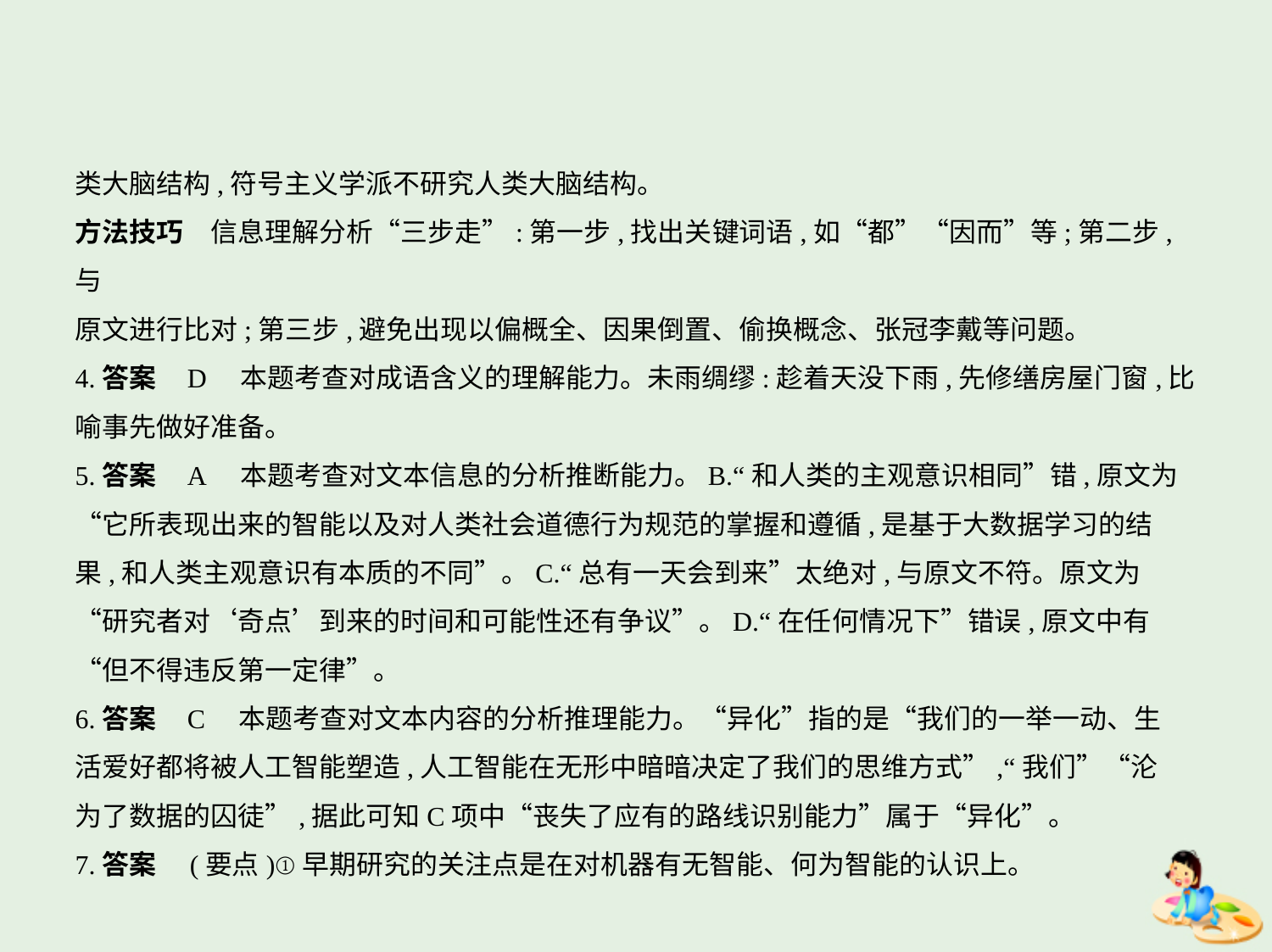

类大脑结构,符号主义学派不研究人类大脑结构。
方法技巧　信息理解分析“三步走”:第一步,找出关键词语,如“都”“因而”等;第二步,与
原文进行比对;第三步,避免出现以偏概全、因果倒置、偷换概念、张冠李戴等问题。
4.答案    D　本题考查对成语含义的理解能力。未雨绸缪:趁着天没下雨,先修缮房屋门窗,比
喻事先做好准备。
5.答案    A    本题考查对文本信息的分析推断能力。B.“和人类的主观意识相同”错,原文为
“它所表现出来的智能以及对人类社会道德行为规范的掌握和遵循,是基于大数据学习的结
果,和人类主观意识有本质的不同”。C.“总有一天会到来”太绝对,与原文不符。原文为
“研究者对‘奇点’到来的时间和可能性还有争议”。D.“在任何情况下”错误,原文中有
“但不得违反第一定律”。
6.答案    C　本题考查对文本内容的分析推理能力。“异化”指的是“我们的一举一动、生
活爱好都将被人工智能塑造,人工智能在无形中暗暗决定了我们的思维方式”,“我们”“沦
为了数据的囚徒”,据此可知C项中“丧失了应有的路线识别能力”属于“异化”。
7.答案　(要点)①早期研究的关注点是在对机器有无智能、何为智能的认识上。